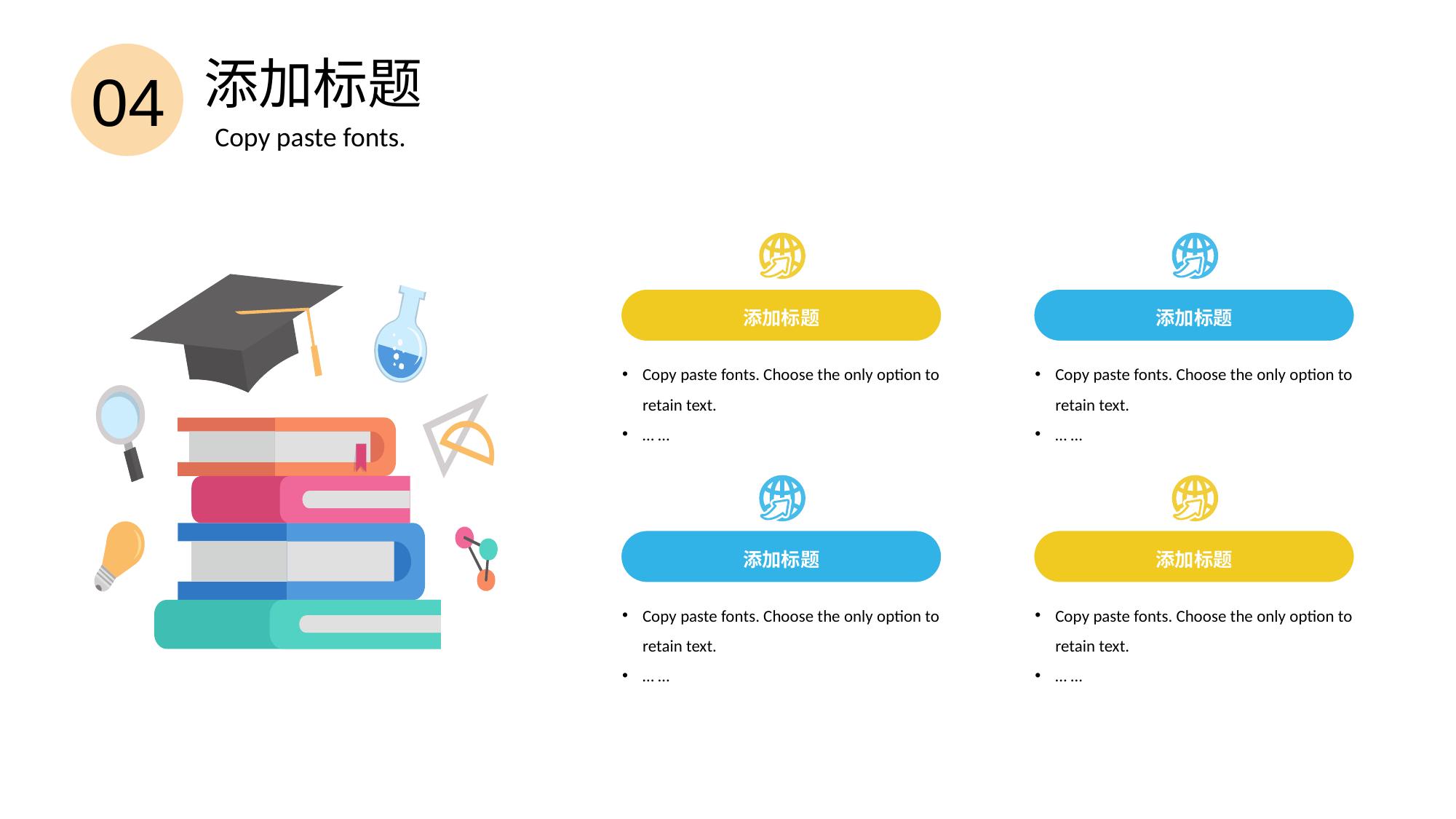

添加标题
04
Copy paste fonts.

添加标题
Copy paste fonts. Choose the only option to retain text.
… …
添加标题
Copy paste fonts. Choose the only option to retain text.
… …

添加标题
Copy paste fonts. Choose the only option to retain text.
… …
添加标题
Copy paste fonts. Choose the only option to retain text.
… …